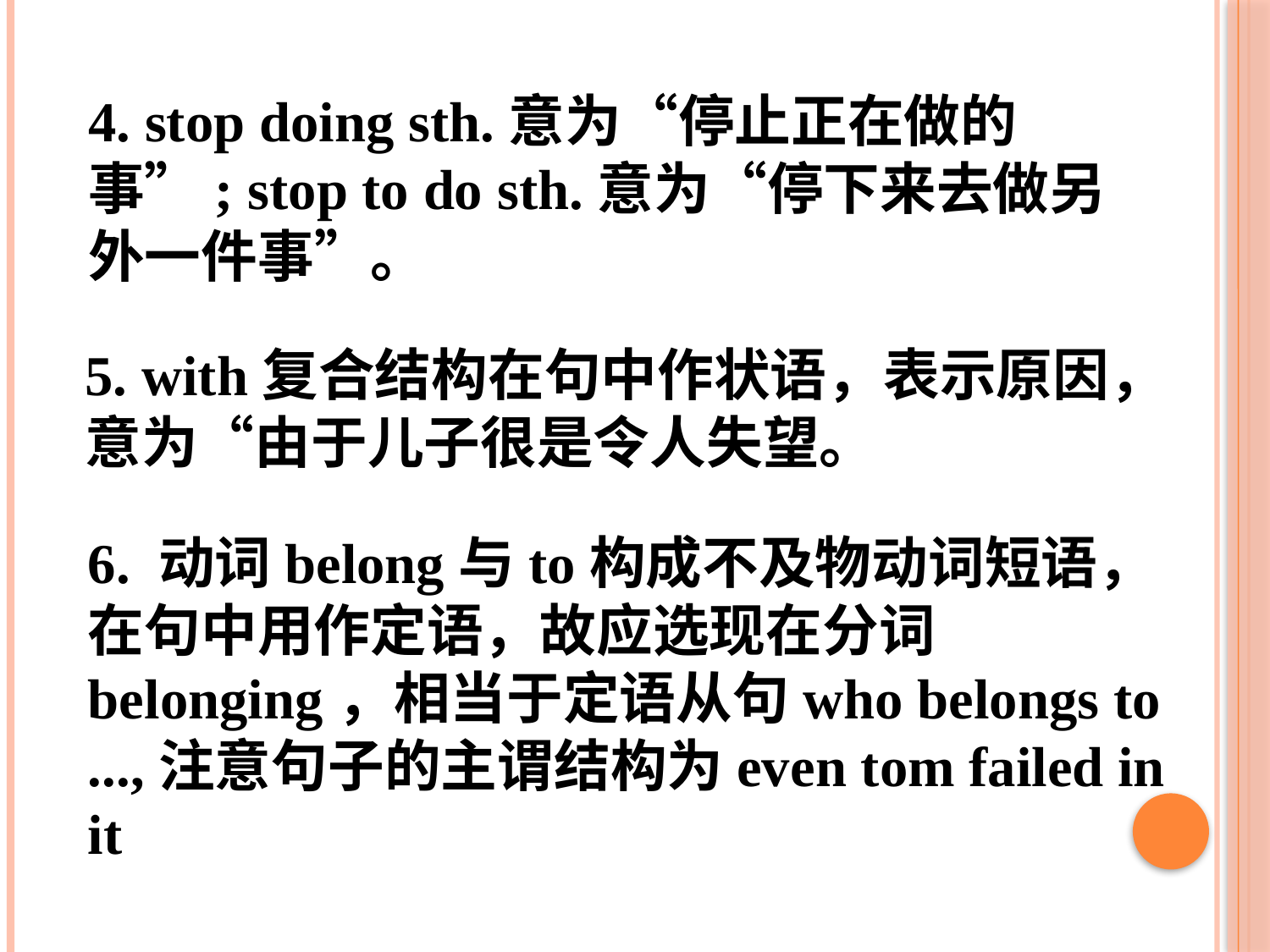

4. stop doing sth.意为“停止正在做的事”; stop to do sth.意为“停下来去做另外一件事”。
5. with复合结构在句中作状语，表示原因，意为“由于儿子很是令人失望。
6. 动词belong与to构成不及物动词短语，在句中用作定语，故应选现在分词belonging，相当于定语从句who belongs to ...,注意句子的主谓结构为even tom failed in it